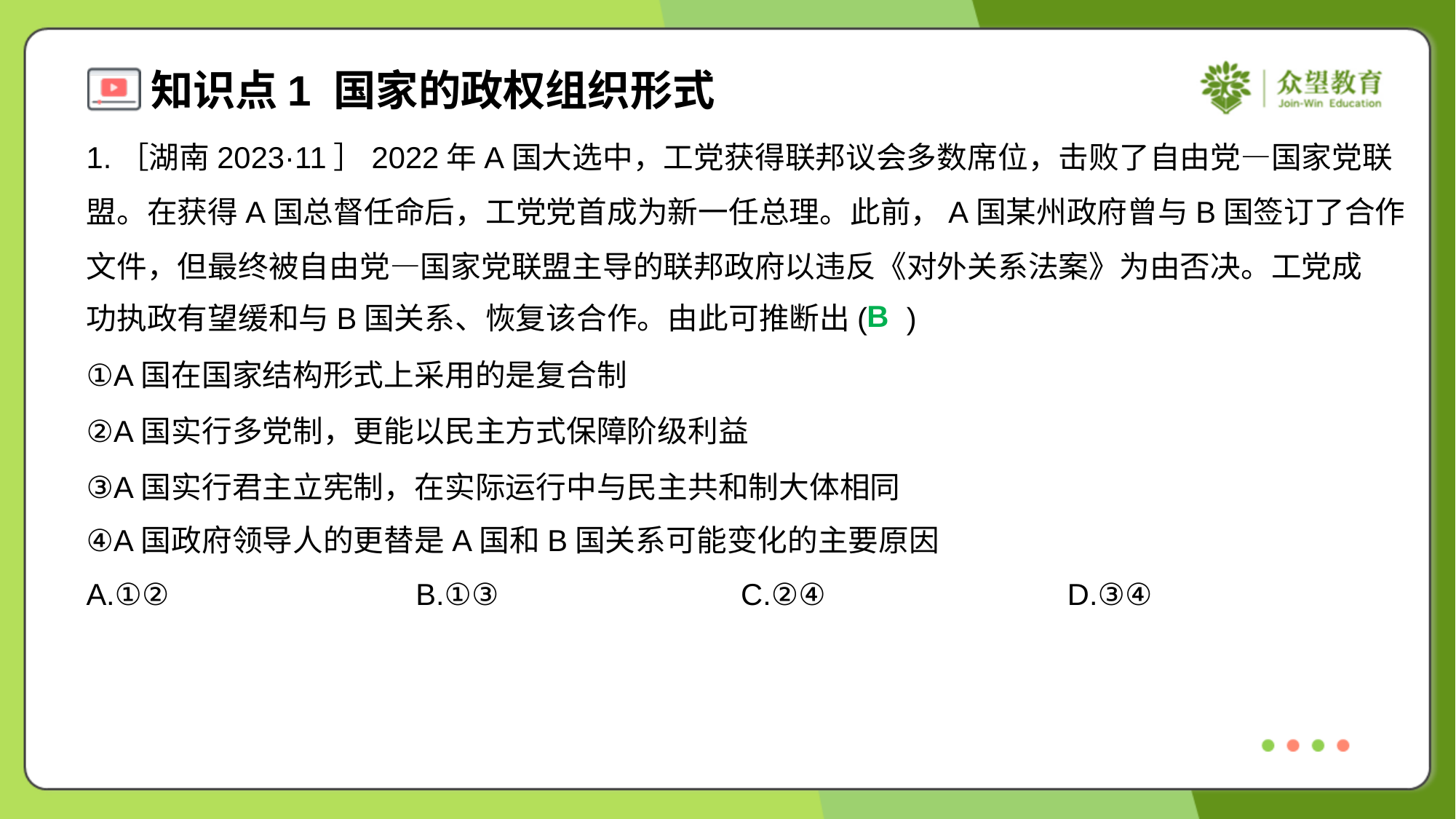

1.［湖南2023·11］2022年A国大选中，工党获得联邦议会多数席位，击败了自由党—国家党联
盟。在获得A国总督任命后，工党党首成为新一任总理。此前，A国某州政府曾与B国签订了合作
文件，但最终被自由党—国家党联盟主导的联邦政府以违反《对外关系法案》为由否决。工党成
功执政有望缓和与B国关系、恢复该合作。由此可推断出(     )
B
①A国在国家结构形式上采用的是复合制
②A国实行多党制，更能以民主方式保障阶级利益
③A国实行君主立宪制，在实际运行中与民主共和制大体相同
④A国政府领导人的更替是A国和B国关系可能变化的主要原因
A.①②	B.①③	C.②④	D.③④